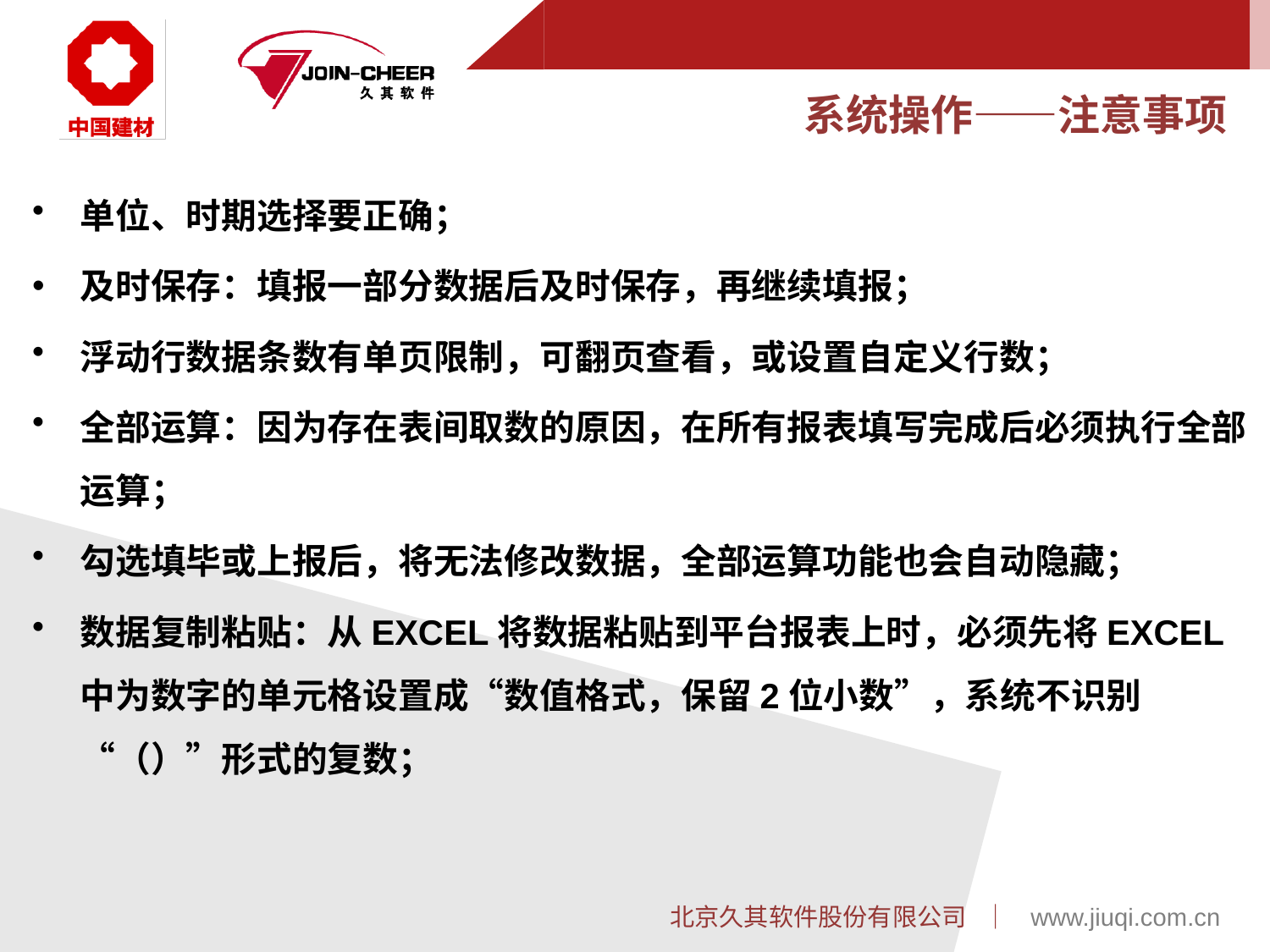

# 系统操作——注意事项
单位、时期选择要正确；
及时保存：填报一部分数据后及时保存，再继续填报；
浮动行数据条数有单页限制，可翻页查看，或设置自定义行数；
全部运算：因为存在表间取数的原因，在所有报表填写完成后必须执行全部运算；
勾选填毕或上报后，将无法修改数据，全部运算功能也会自动隐藏；
数据复制粘贴：从EXCEL将数据粘贴到平台报表上时，必须先将EXCEL中为数字的单元格设置成“数值格式，保留2位小数”，系统不识别“（）”形式的复数；